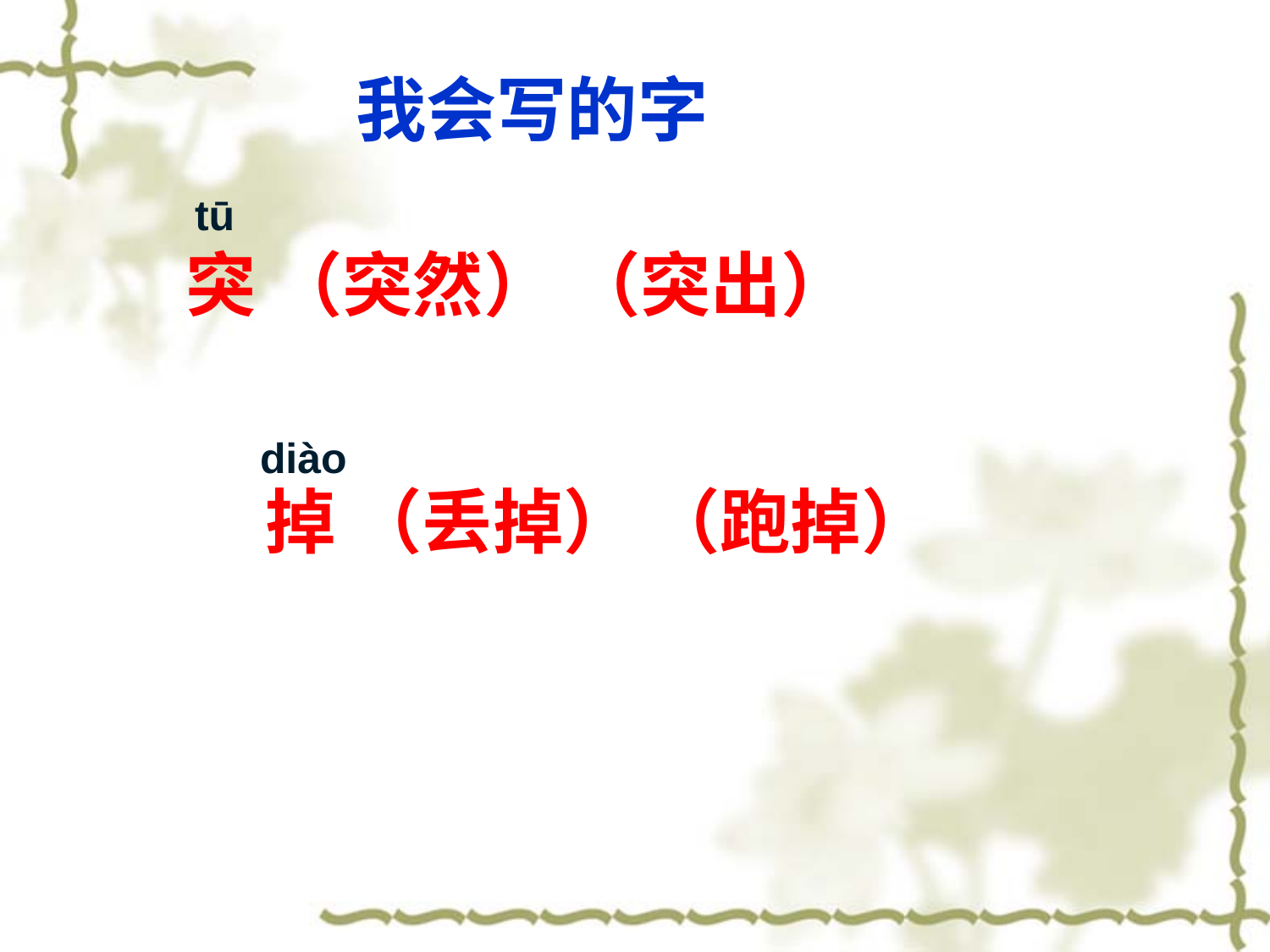

我会写的字
tū
突 （突然） （突出）
diào
掉 （丢掉） （跑掉）